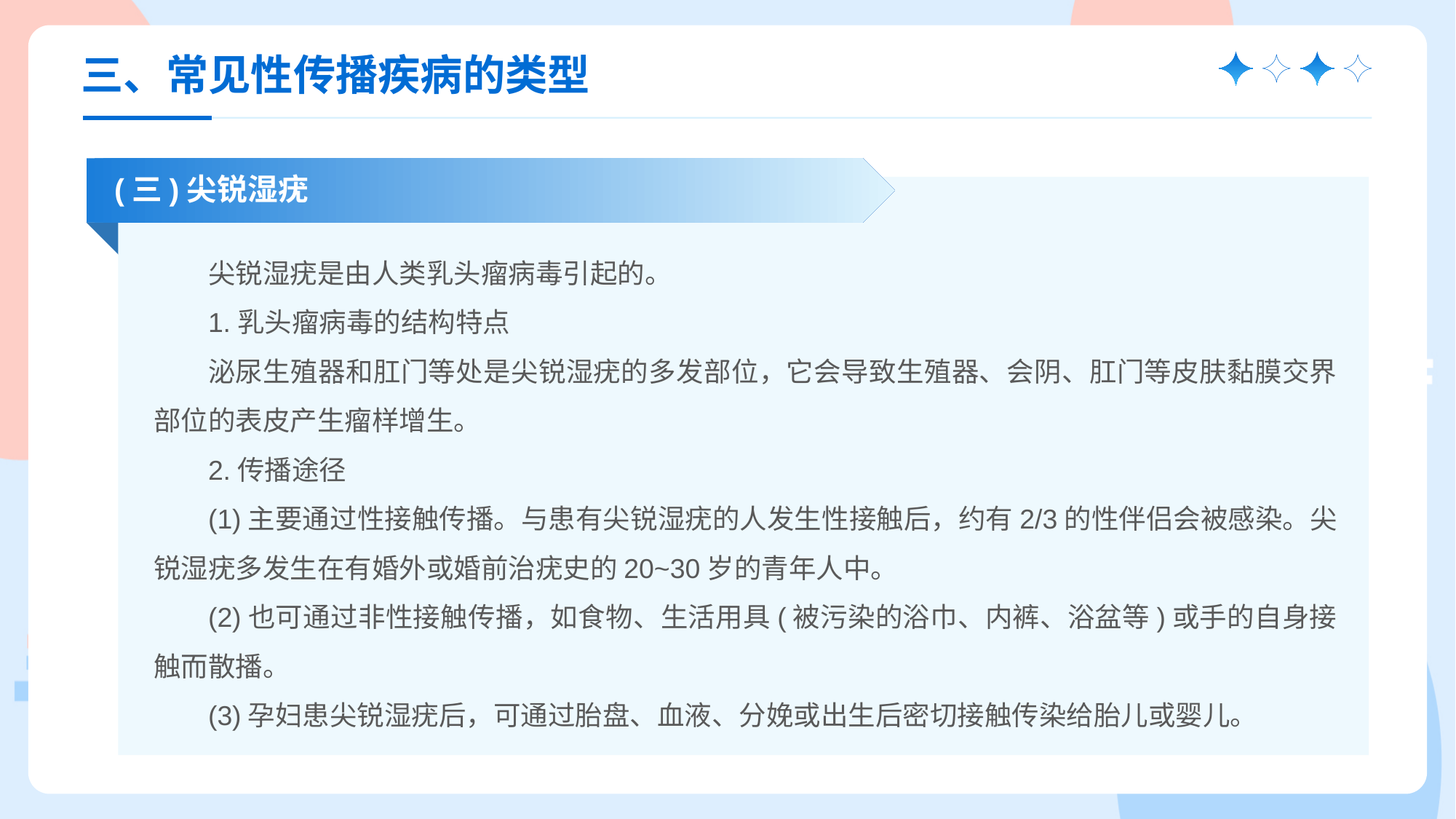

三、常见性传播疾病的类型
(三)尖锐湿疣

尖锐湿疣是由人类乳头瘤病毒引起的。
1.乳头瘤病毒的结构特点
泌尿生殖器和肛门等处是尖锐湿疣的多发部位，它会导致生殖器、会阴、肛门等皮肤黏膜交界部位的表皮产生瘤样增生。
2.传播途径
(1)主要通过性接触传播。与患有尖锐湿疣的人发生性接触后，约有2/3的性伴侣会被感染。尖锐湿疣多发生在有婚外或婚前治疣史的20~30岁的青年人中。
(2)也可通过非性接触传播，如食物、生活用具(被污染的浴巾、内裤、浴盆等)或手的自身接触而散播。
(3)孕妇患尖锐湿疣后，可通过胎盘、血液、分娩或出生后密切接触传染给胎儿或婴儿。